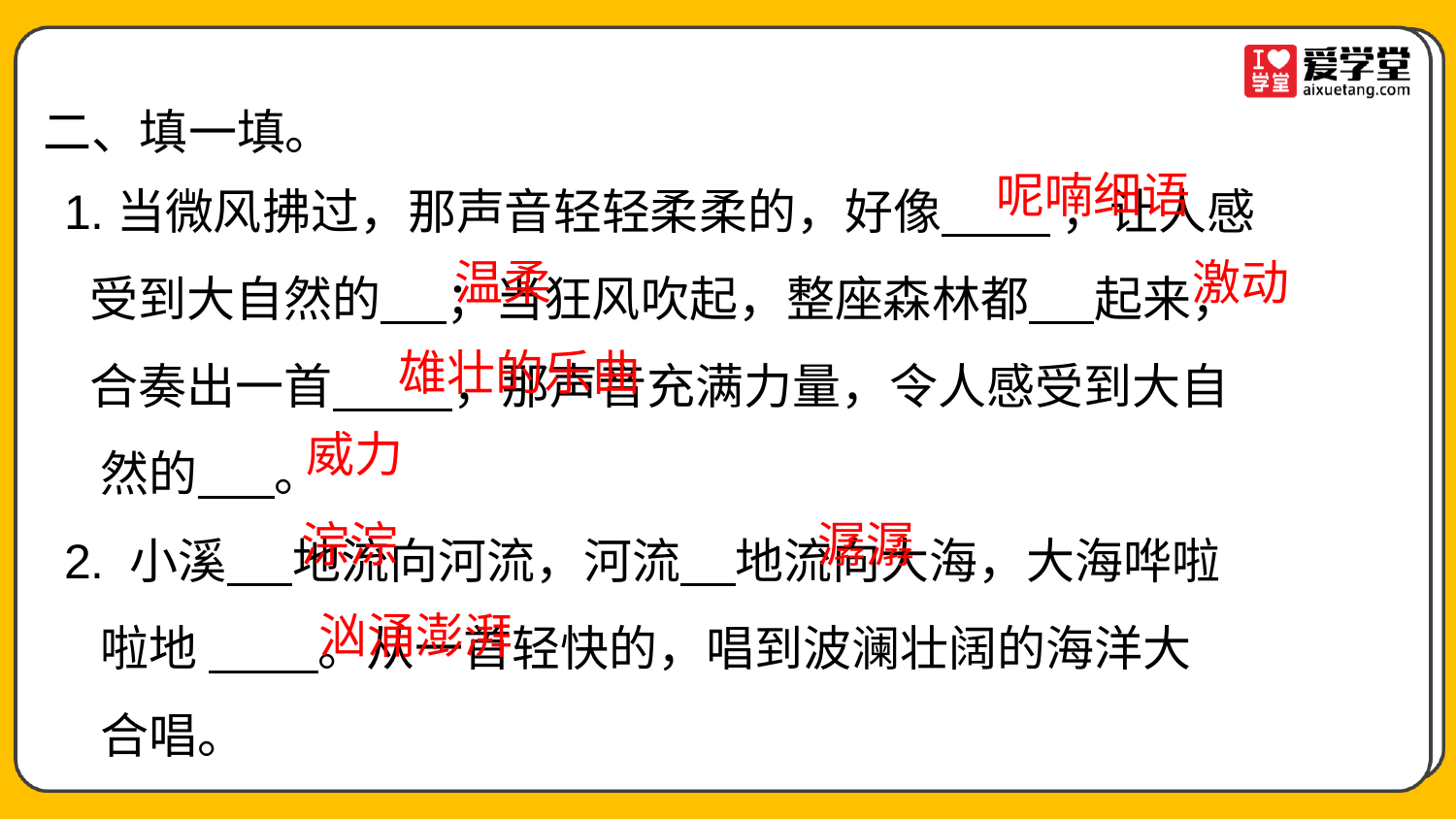

二、填一填。
   1.当微风拂过，那声音轻轻柔柔的，好像           ，让人感
     受到大自然的      ；当狂风吹起，整座森林都      起来，
     合奏出一首           ，那声音充满力量，令人感受到大自
      然的       。
   2. 小溪      地流向河流，河流     地流向大海，大海哗啦
      啦地           。从一首轻快的，唱到波澜壮阔的海洋大
      合唱。
呢喃细语
温柔
激动
雄壮的乐曲
威力
淙淙
潺潺
汹涌澎湃